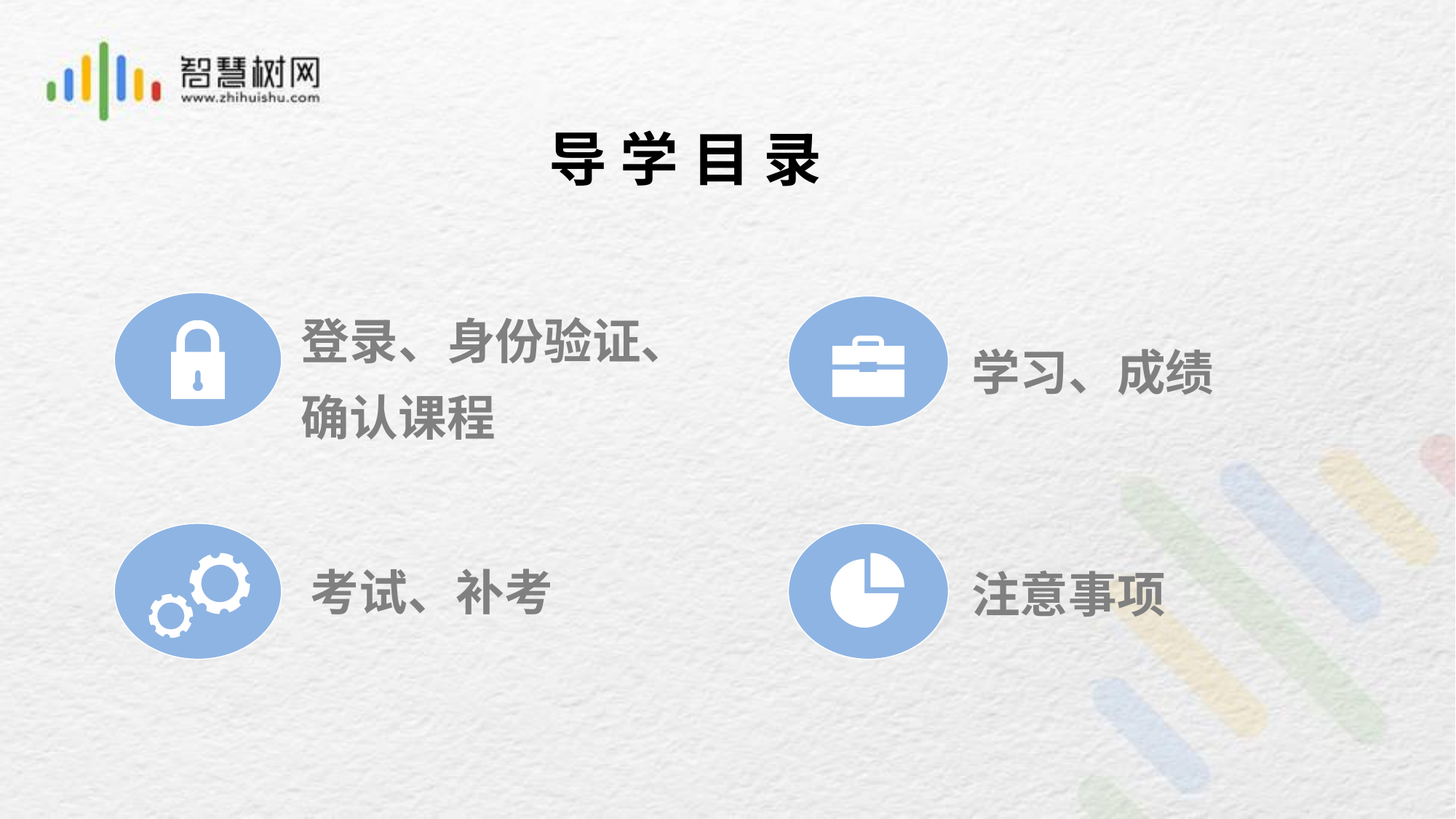

导 学 目 录
登录、身份验证、确认课程

学习、成绩

注意事项

考试、补考